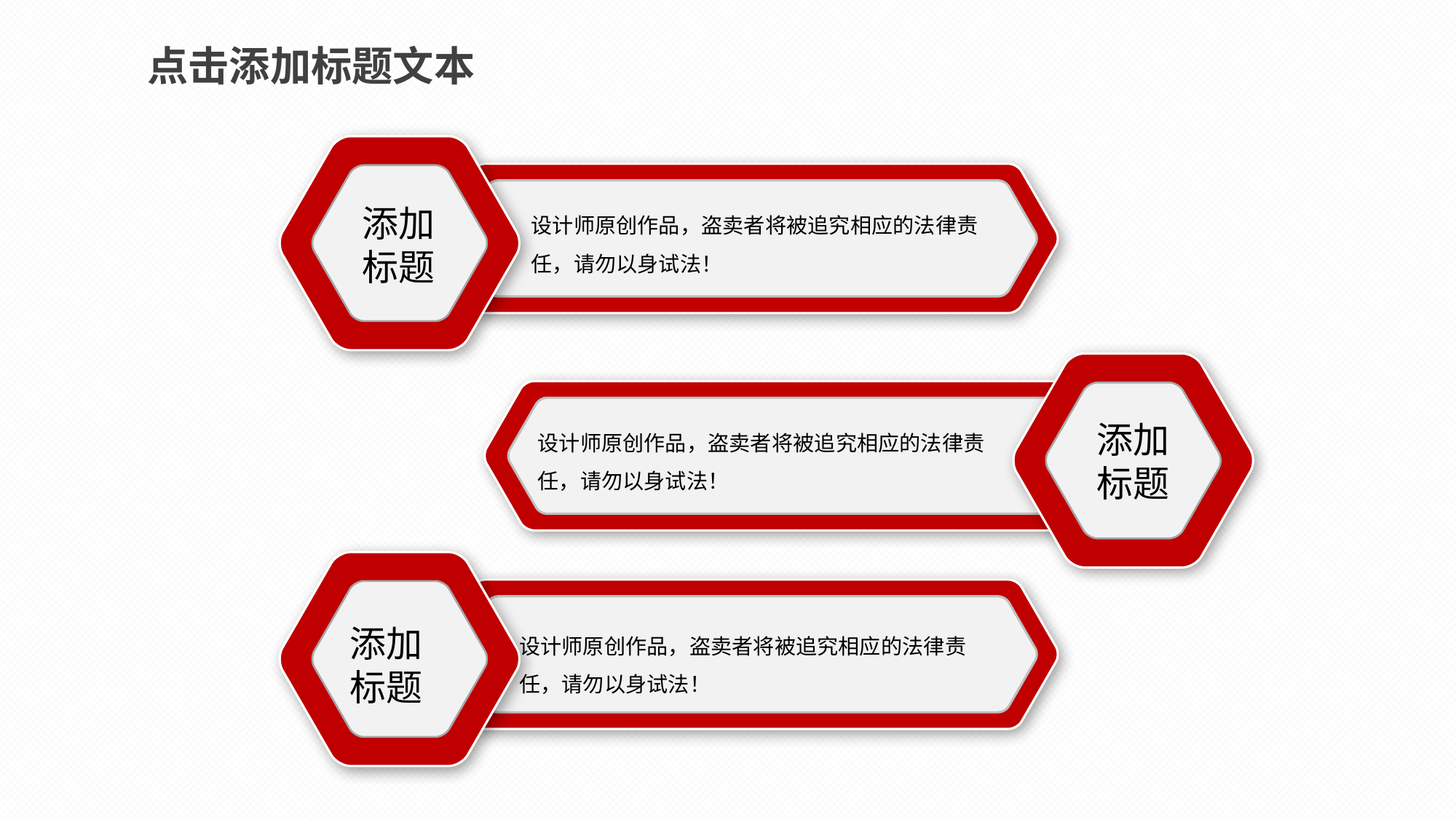

点击添加标题文本

设计师原创作品，盗卖者将被追究相应的法律责任，请勿以身试法！
添加
标题

添加
标题
设计师原创作品，盗卖者将被追究相应的法律责任，请勿以身试法！

设计师原创作品，盗卖者将被追究相应的法律责任，请勿以身试法！
添加
标题